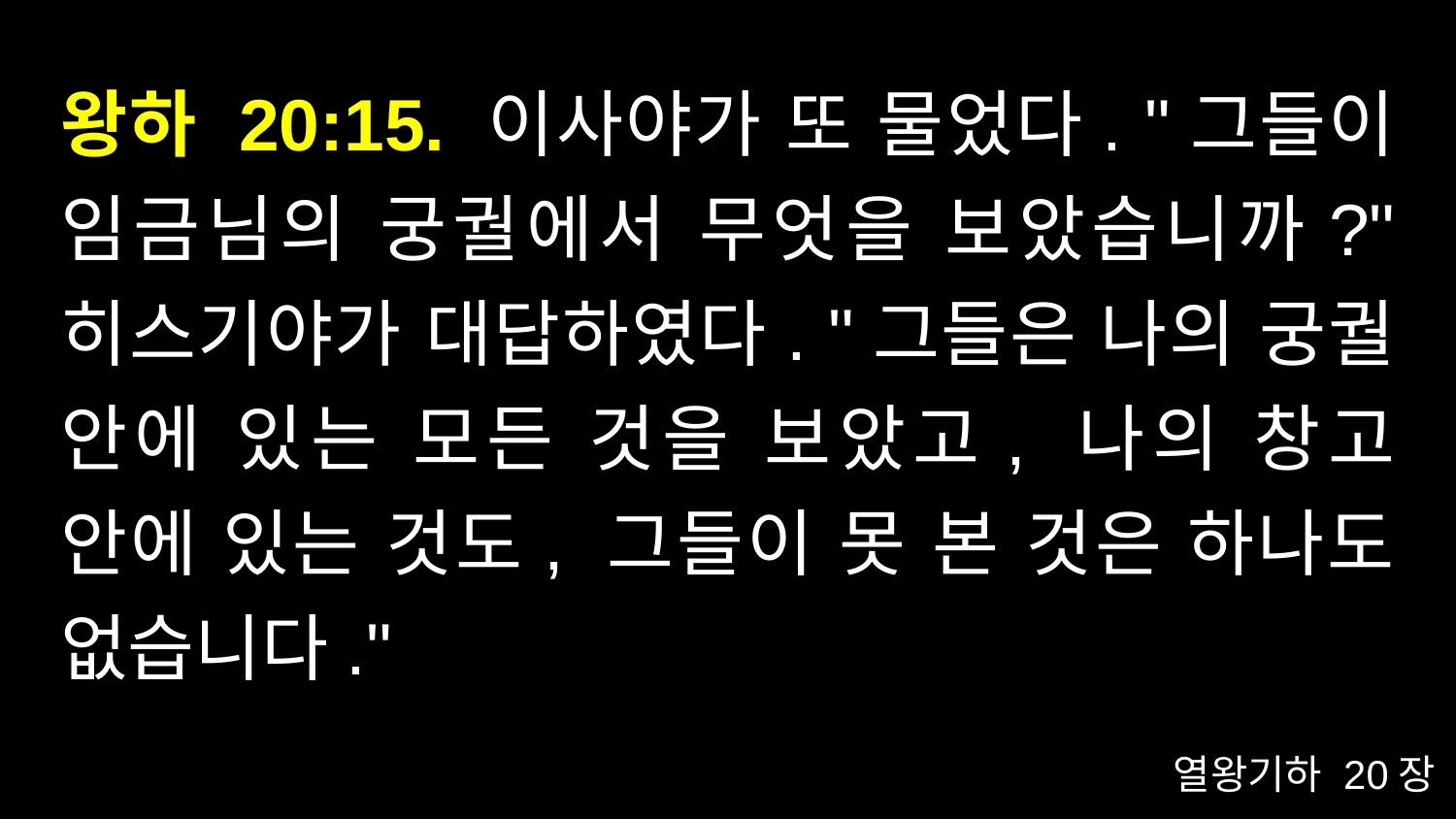

# 왕하 20:15. 이사야가 또 물었다. "그들이 임금님의 궁궐에서 무엇을 보았습니까?" 히스기야가 대답하였다. "그들은 나의 궁궐 안에 있는 모든 것을 보았고, 나의 창고 안에 있는 것도, 그들이 못 본 것은 하나도 없습니다."
열왕기하 20장